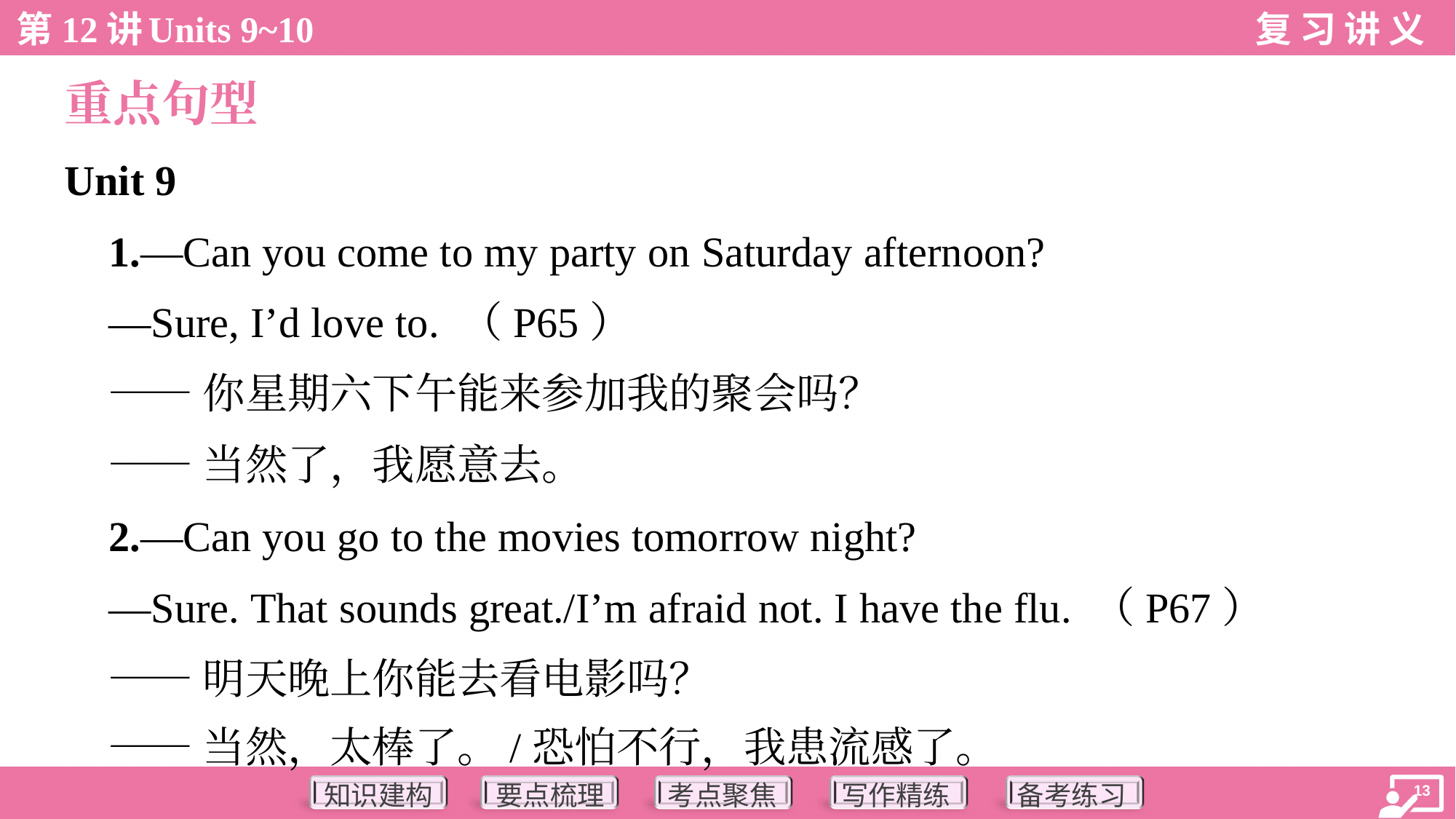

重点句型
Unit 9
    1.—Can you come to my party on Saturday afternoon?
    —Sure, I’d love to. （P65）
    ——你星期六下午能来参加我的聚会吗？
    ——当然了，我愿意去。
    2.—Can you go to the movies tomorrow night?
    —Sure. That sounds great./I’m afraid not. I have the flu. （P67）
    ——明天晚上你能去看电影吗？
    ——当然，太棒了。/恐怕不行，我患流感了。